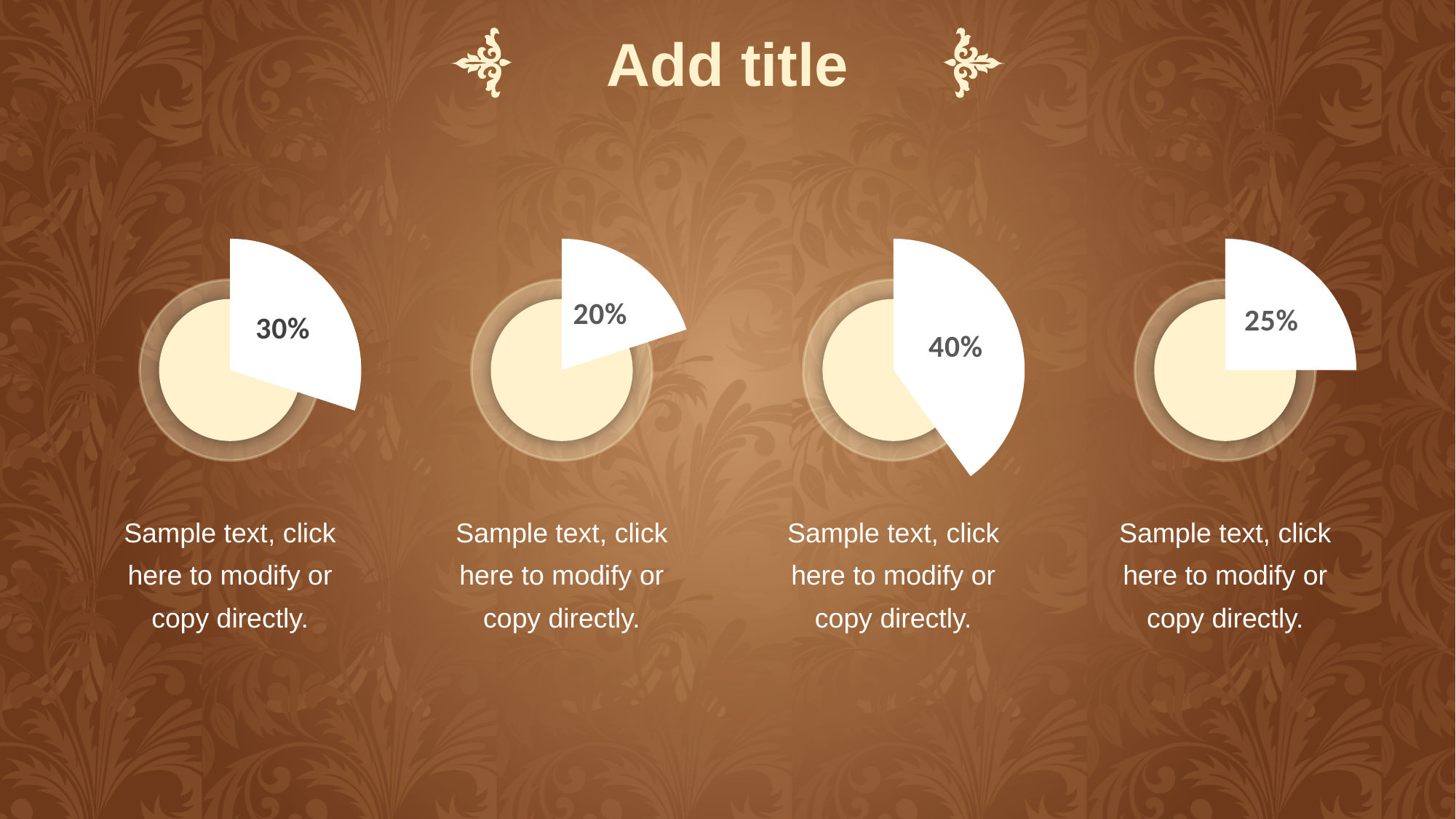

Add title

### Chart

| Category | 销售额 |
|---|---|
| 第一季度 | 0.3 |
| 第二季度 | 0.7 |

### Chart

| Category | 销售额 |
|---|---|
| 第一季度 | 0.2 |
| 第二季度 | 0.8 |

### Chart

| Category | 销售额 |
|---|---|
| 第一季度 | 0.4 |
| 第二季度 | 0.6 |

### Chart

| Category | 销售额 |
|---|---|
| 第一季度 | 0.25 |
| 第二季度 | 0.75 |

Sample text, click here to modify or copy directly.
Sample text, click here to modify or copy directly.
Sample text, click here to modify or copy directly.
Sample text, click here to modify or copy directly.